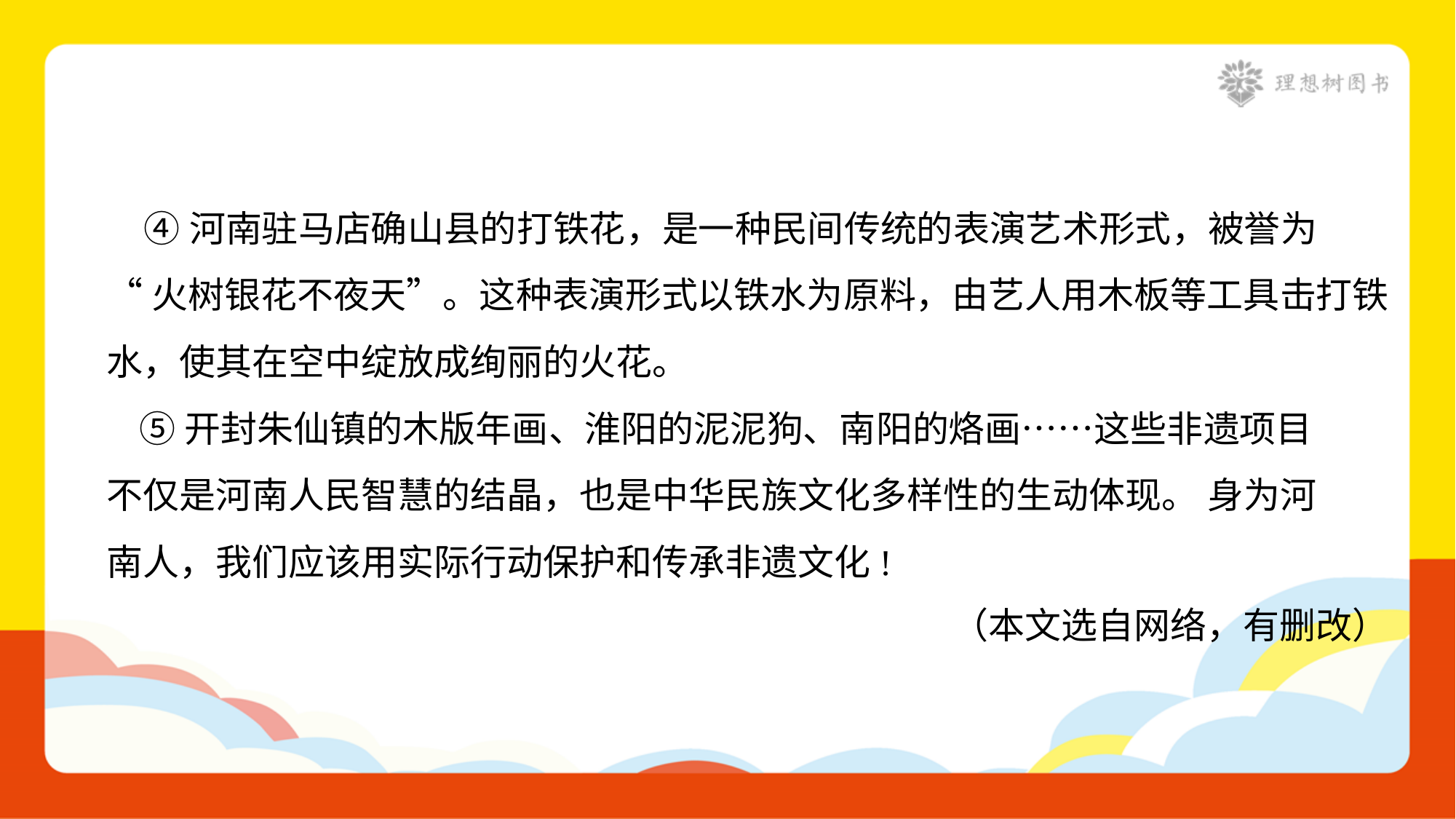

④河南驻马店确山县的打铁花，是一种民间传统的表演艺术形式，被誉为
“火树银花不夜天”。这种表演形式以铁水为原料，由艺人用木板等工具击打铁
水，使其在空中绽放成绚丽的火花。
    ⑤开封朱仙镇的木版年画、淮阳的泥泥狗、南阳的烙画……这些非遗项目
不仅是河南人民智慧的结晶，也是中华民族文化多样性的生动体现。 身为河
南人，我们应该用实际行动保护和传承非遗文化!
（本文选自网络，有删改）